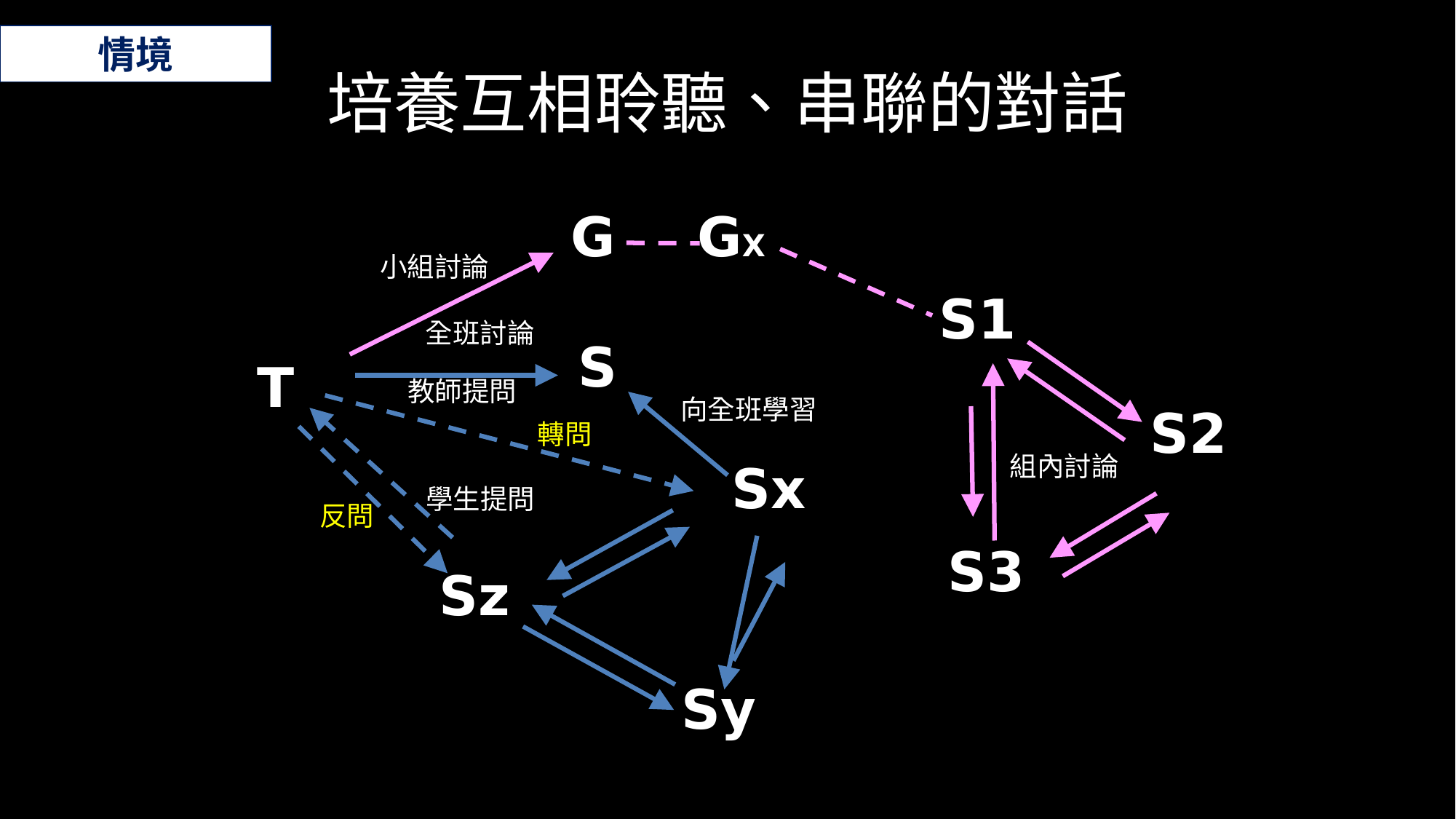

情境
# 培養互相聆聽、串聯的對話
GX
G
S1
S
T
S2
S3
Sx
Sz
Sy
學生提問
反問
組內討論
轉問
教師提問
小組討論
全班討論
向全班學習